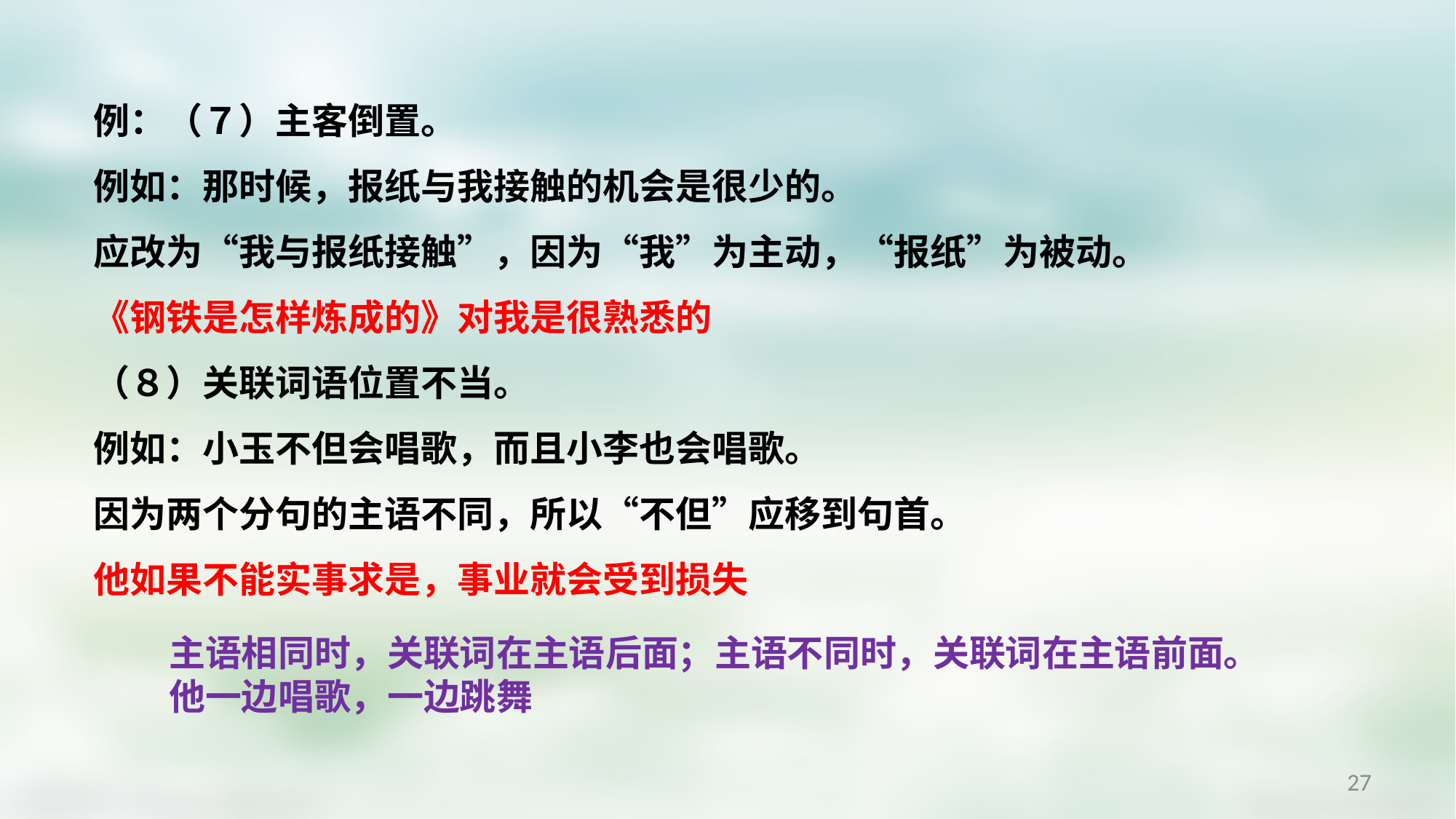

例：（７）主客倒置。
例如：那时候，报纸与我接触的机会是很少的。
应改为“我与报纸接触”，因为“我”为主动，“报纸”为被动。
《钢铁是怎样炼成的》对我是很熟悉的
（８）关联词语位置不当。
例如：小玉不但会唱歌，而且小李也会唱歌。
因为两个分句的主语不同，所以“不但”应移到句首。
他如果不能实事求是，事业就会受到损失
主语相同时，关联词在主语后面；主语不同时，关联词在主语前面。
他一边唱歌，一边跳舞
27